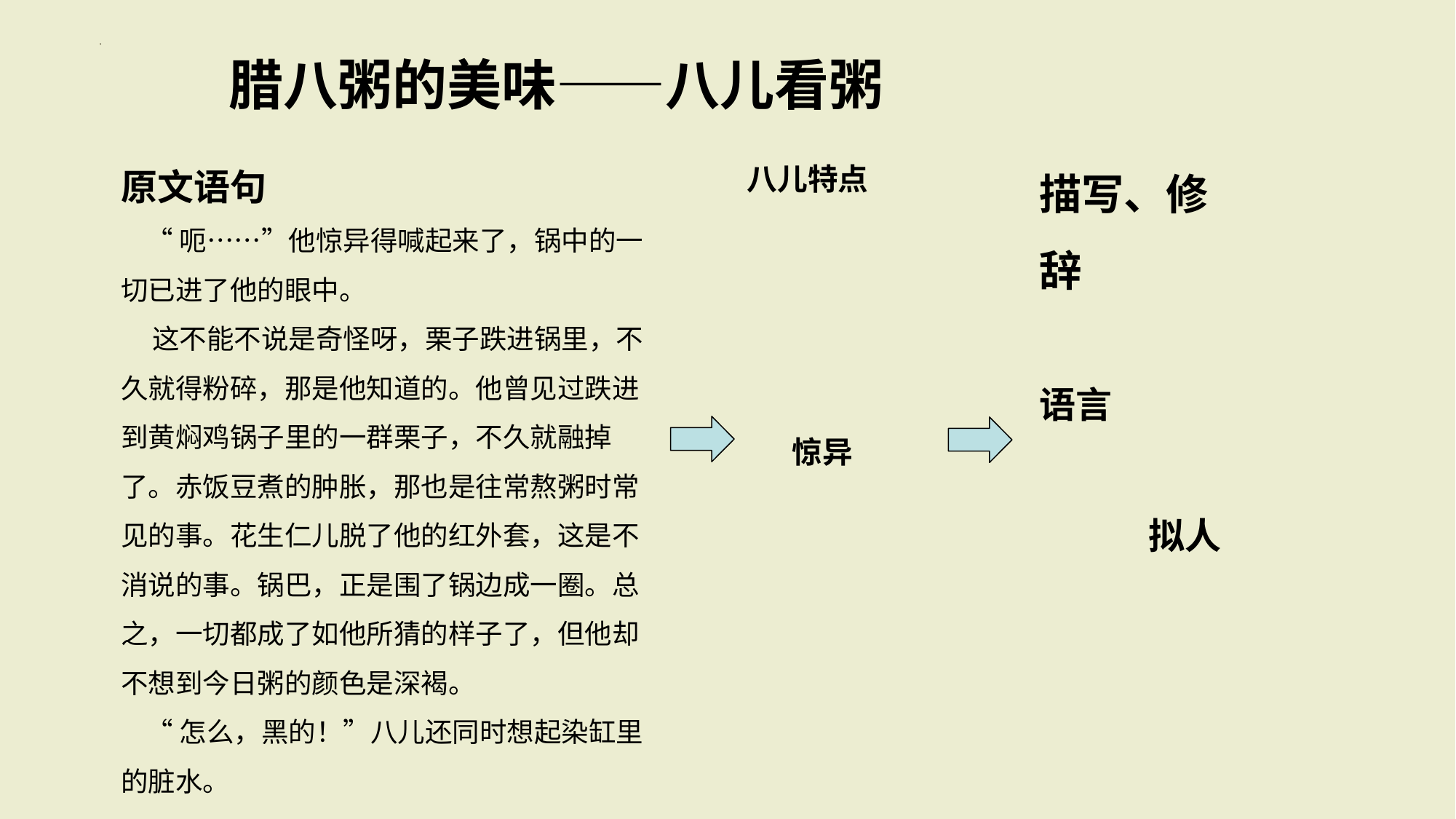

腊八粥的美味——八儿看粥
原文语句
    “呃……”他惊异得喊起来了，锅中的一切已进了他的眼中。
    这不能不说是奇怪呀，栗子跌进锅里，不久就得粉碎，那是他知道的。他曾见过跌进到黄焖鸡锅子里的一群栗子，不久就融掉了。赤饭豆煮的肿胀，那也是往常熬粥时常见的事。花生仁儿脱了他的红外套，这是不消说的事。锅巴，正是围了锅边成一圈。总之，一切都成了如他所猜的样子了，但他却不想到今日粥的颜色是深褐。
    “怎么，黑的！”八儿还同时想起染缸里的脏水。
八儿特点

惊异
描写、修辞

语言

	拟人